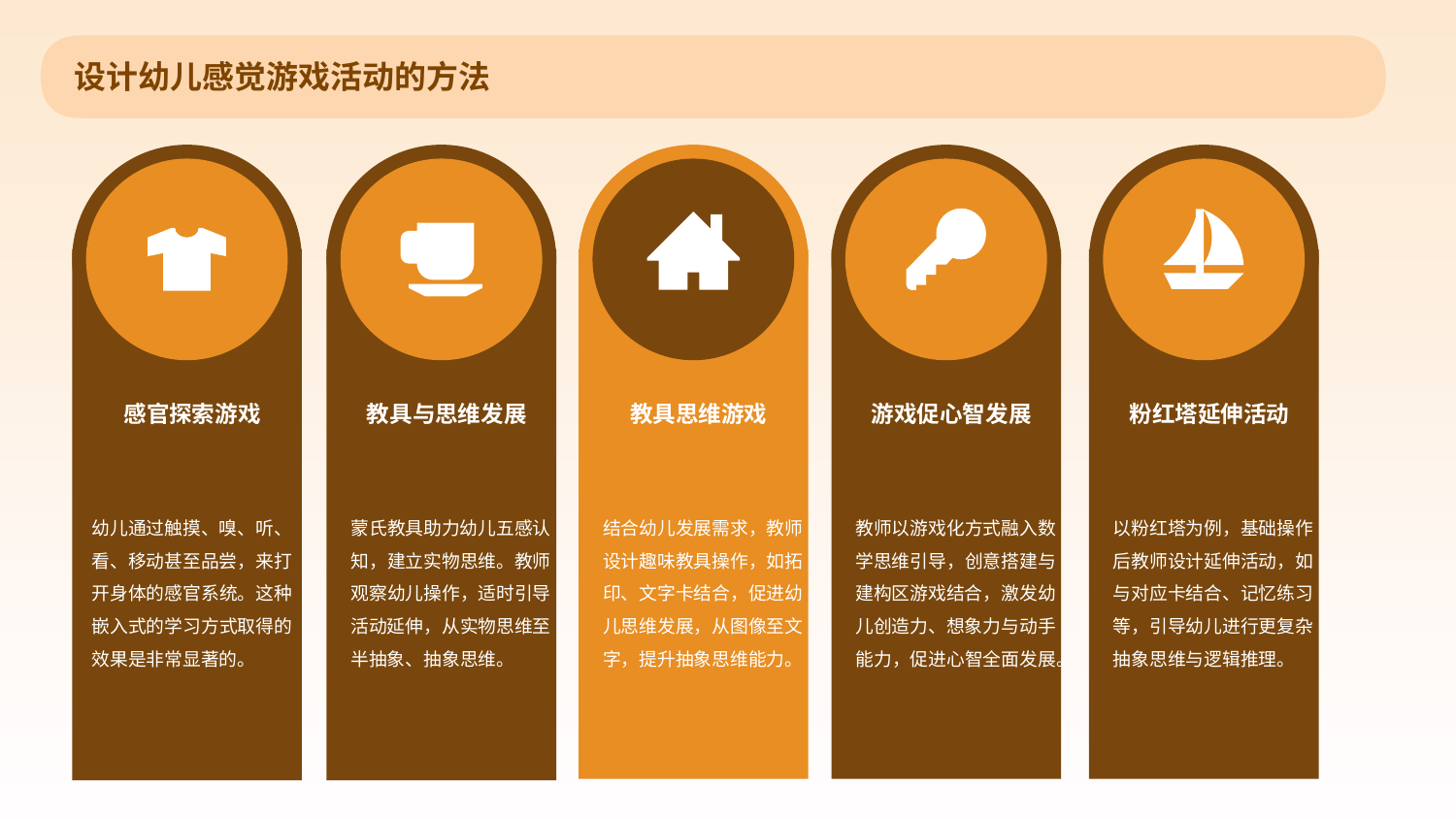

设计幼儿感觉游戏活动的方法

感官探索游戏
教具与思维发展
教具思维游戏
游戏促心智发展
粉红塔延伸活动
幼儿通过触摸、嗅、听、看、移动甚至品尝，来打开身体的感官系统。这种嵌入式的学习方式取得的效果是非常显著的。
蒙氏教具助力幼儿五感认知，建立实物思维。教师观察幼儿操作，适时引导活动延伸，从实物思维至半抽象、抽象思维。
结合幼儿发展需求，教师设计趣味教具操作，如拓印、文字卡结合，促进幼儿思维发展，从图像至文字，提升抽象思维能力。
教师以游戏化方式融入数学思维引导，创意搭建与建构区游戏结合，激发幼儿创造力、想象力与动手能力，促进心智全面发展。
以粉红塔为例，基础操作后教师设计延伸活动，如与对应卡结合、记忆练习等，引导幼儿进行更复杂抽象思维与逻辑推理。